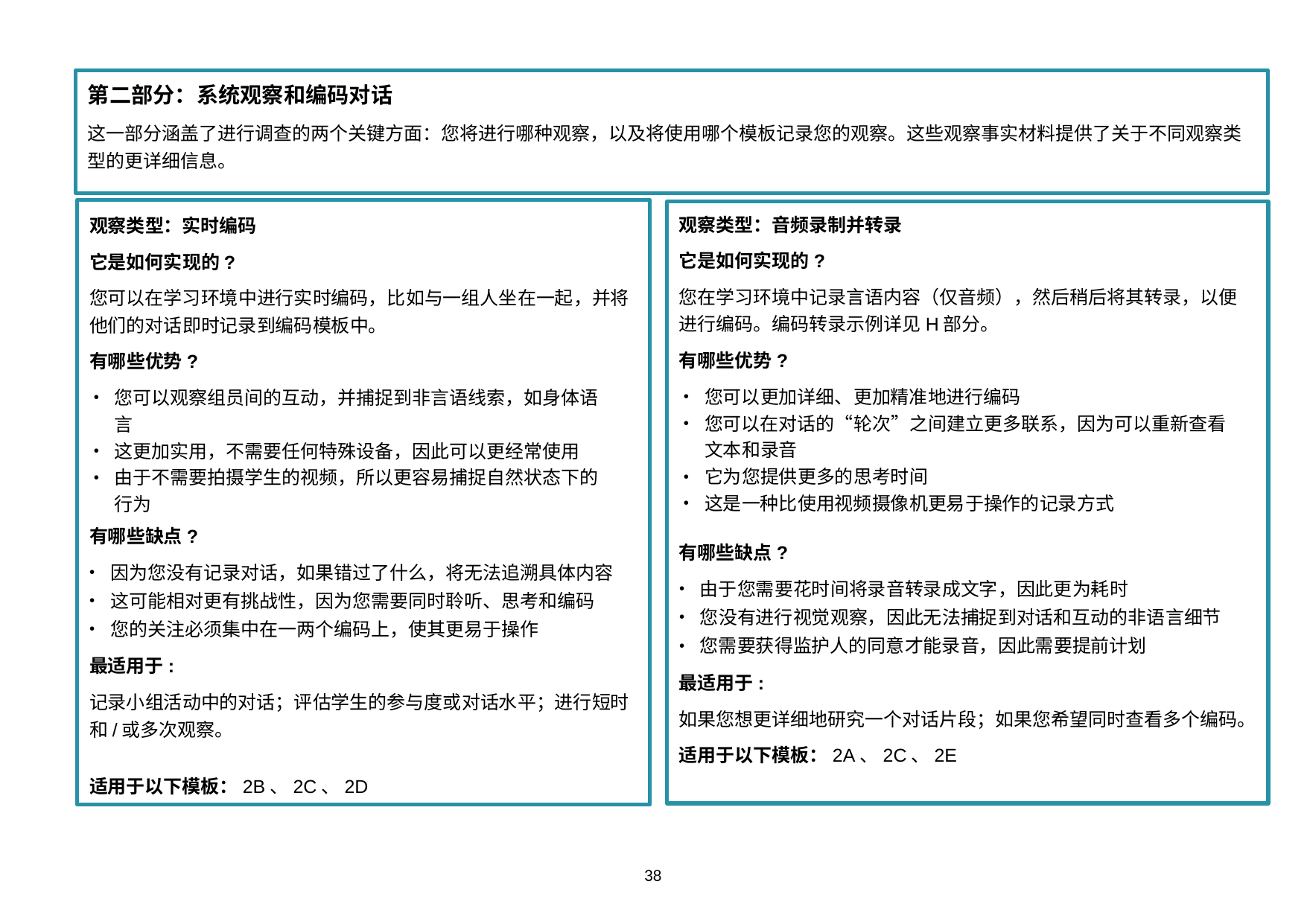

第二部分：系统观察和编码对话
这一部分涵盖了进行调查的两个关键方面：您将进行哪种观察，以及将使用哪个模板记录您的观察。这些观察事实材料提供了关于不同观察类型的更详细信息。

观察类型：音频录制并转录
它是如何实现的?
您在学习环境中记录言语内容（仅音频），然后稍后将其转录，以便进行编码。编码转录示例详见H部分。
有哪些优势?
您可以更加详细、更加精准地进行编码
您可以在对话的“轮次”之间建立更多联系，因为可以重新查看文本和录音
它为您提供更多的思考时间
这是一种比使用视频摄像机更易于操作的记录方式

有哪些缺点?
由于您需要花时间将录音转录成文字，因此更为耗时
您没有进行视觉观察，因此无法捕捉到对话和互动的非语言细节
您需要获得监护人的同意才能录音，因此需要提前计划
最适用于:
如果您想更详细地研究一个对话片段；如果您希望同时查看多个编码。
适用于以下模板：2A、2C、2E
观察类型：实时编码
它是如何实现的?
您可以在学习环境中进行实时编码，比如与一组人坐在一起，并将他们的对话即时记录到编码模板中。
有哪些优势?
您可以观察组员间的互动，并捕捉到非言语线索，如身体语言
这更加实用，不需要任何特殊设备，因此可以更经常使用
由于不需要拍摄学生的视频，所以更容易捕捉自然状态下的行为
有哪些缺点?
因为您没有记录对话，如果错过了什么，将无法追溯具体内容
这可能相对更有挑战性，因为您需要同时聆听、思考和编码
您的关注必须集中在一两个编码上，使其更易于操作
最适用于:
记录小组活动中的对话；评估学生的参与度或对话水平；进行短时和/或多次观察。

适用于以下模板：2B、2C、2D

38